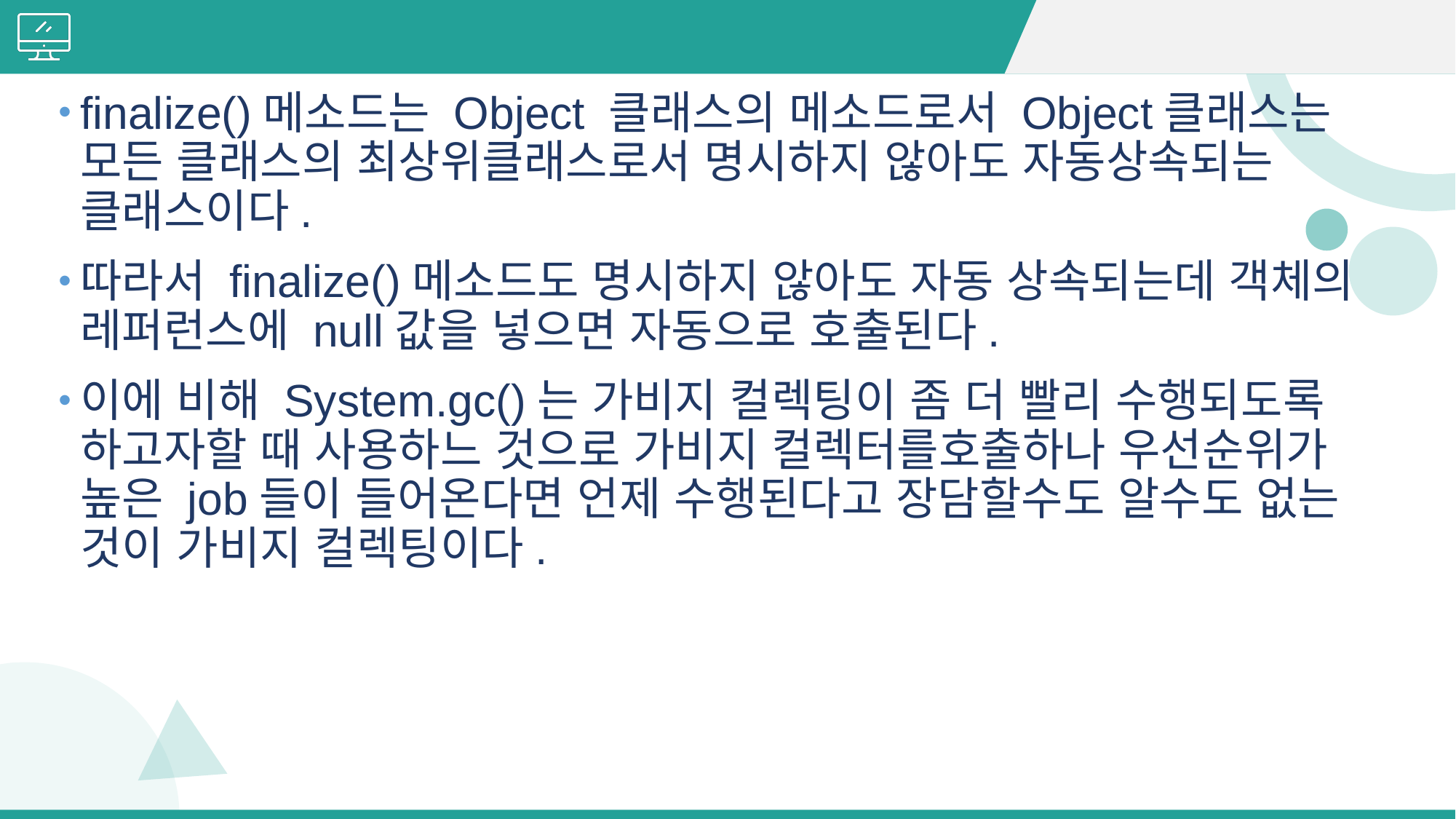

#
finalize()메소드는 Object 클래스의 메소드로서 Object클래스는 모든 클래스의 최상위클래스로서 명시하지 않아도 자동상속되는 클래스이다.
따라서 finalize()메소드도 명시하지 않아도 자동 상속되는데 객체의 레퍼런스에 null값을 넣으면 자동으로 호출된다.
이에 비해 System.gc()는 가비지 컬렉팅이 좀 더 빨리 수행되도록 하고자할 때 사용하느 것으로 가비지 컬렉터를호출하나 우선순위가 높은 job들이 들어온다면 언제 수행된다고 장담할수도 알수도 없는 것이 가비지 컬렉팅이다.